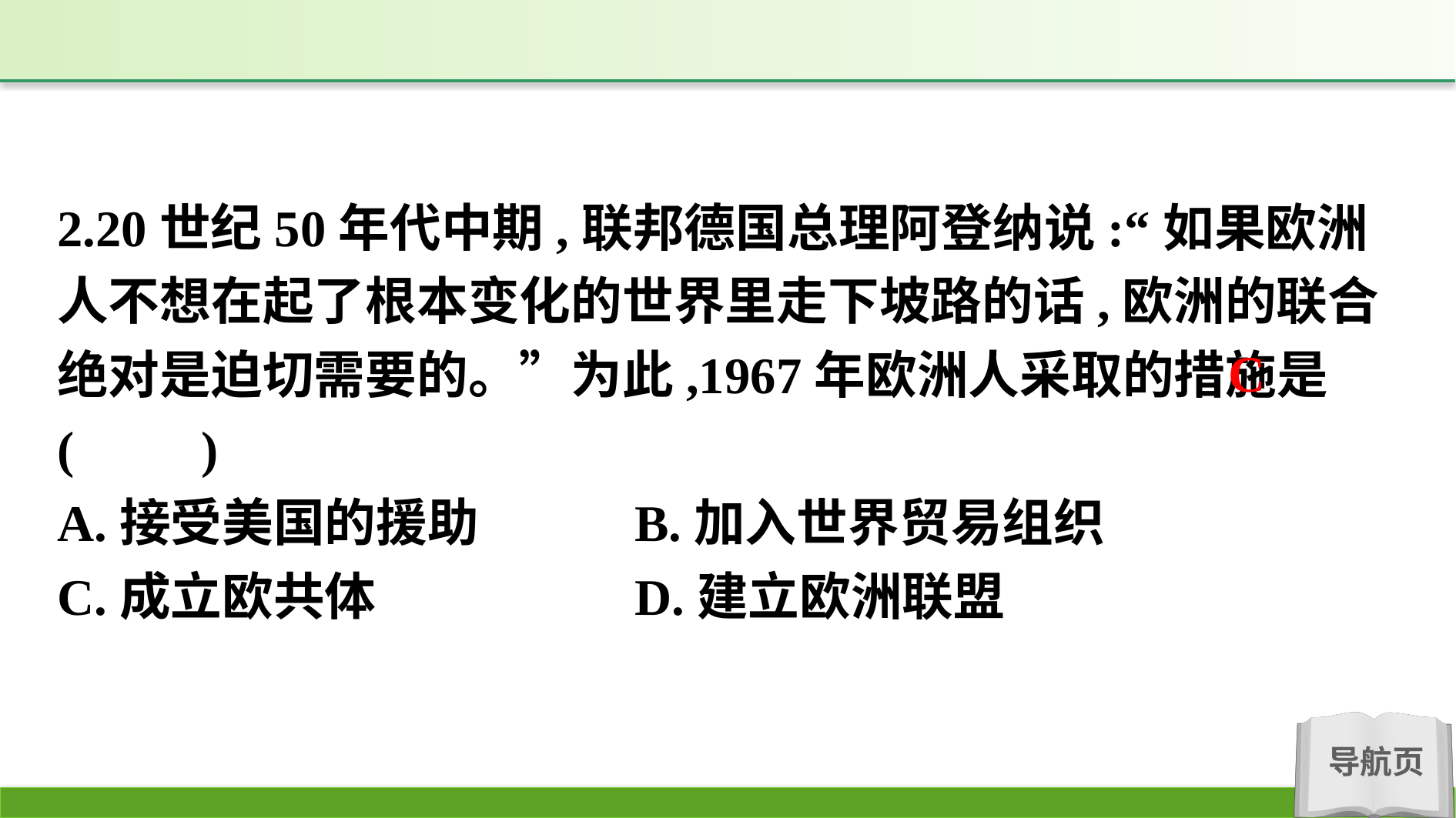

2.20世纪50年代中期,联邦德国总理阿登纳说:“如果欧洲人不想在起了根本变化的世界里走下坡路的话,欧洲的联合绝对是迫切需要的。”为此,1967年欧洲人采取的措施是(　　)
A.接受美国的援助　　　	B.加入世界贸易组织
C.成立欧共体				D.建立欧洲联盟
C